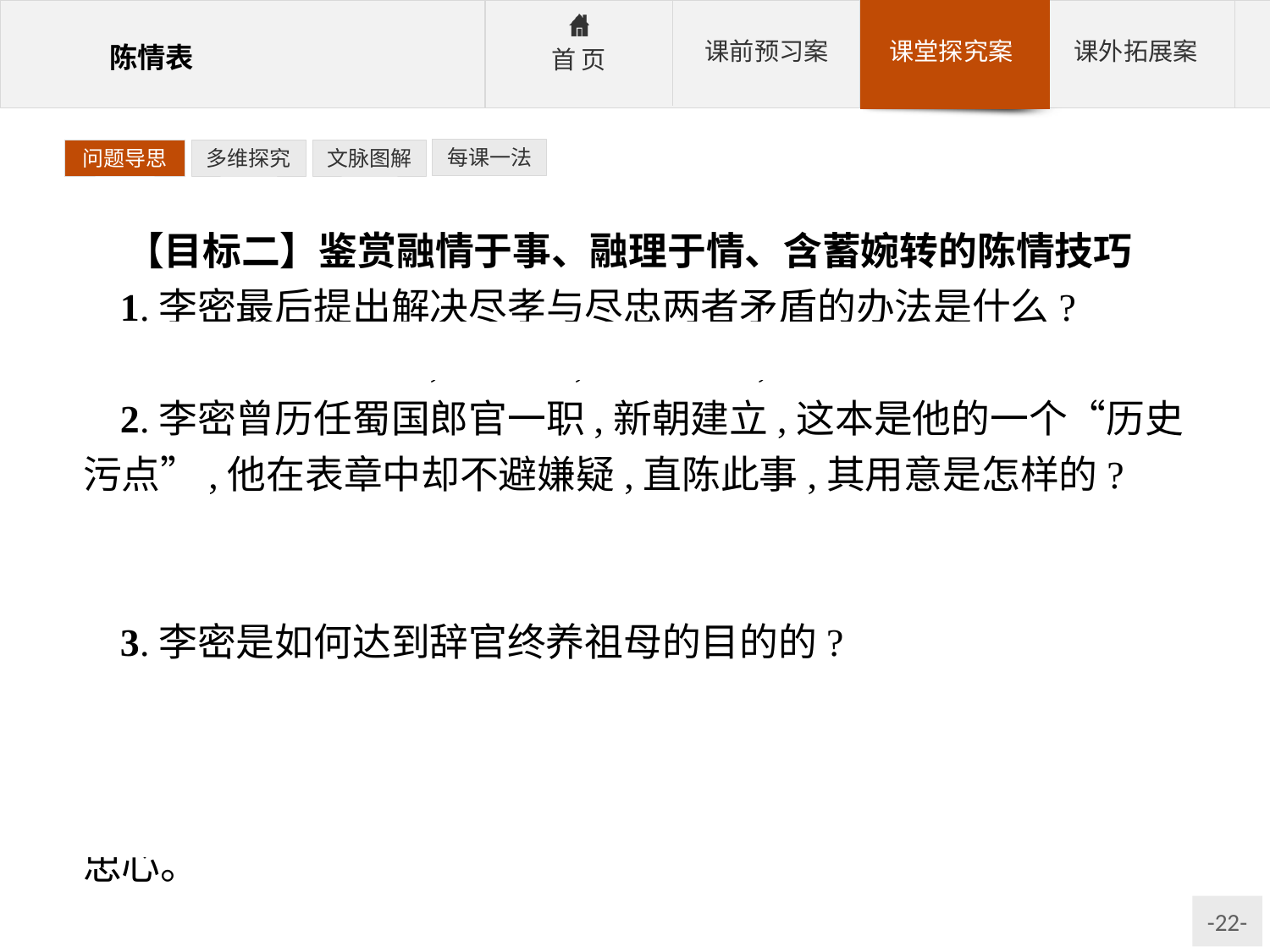

每课一法
问题导思
多维探究
文脉图解
【目标二】鉴赏融情于事、融理于情、含蓄婉转的陈情技巧
1.李密最后提出解决尽孝与尽忠两者矛盾的办法是什么?
参考答案:先尽孝,后尽忠,力求两全,合情合理。
2.李密曾历任蜀国郎官一职,新朝建立,这本是他的一个“历史污点”,他在表章中却不避嫌疑,直陈此事,其用意是怎样的?
参考答案:少仕“伪朝”,人所共知,不可回避。以退为进,自我剖析,是最好的封口术。
3.李密是如何达到辞官终养祖母的目的的?
参考答案:动之以情,晓之以理。李密先自诉家庭的悲惨境况,再喻之以大义,然后提出“终养”的要求,再极其诚恳地说明自己的情况,是天人共鉴,表达自己对朝廷“生当陨首,死当结草”的忠心。